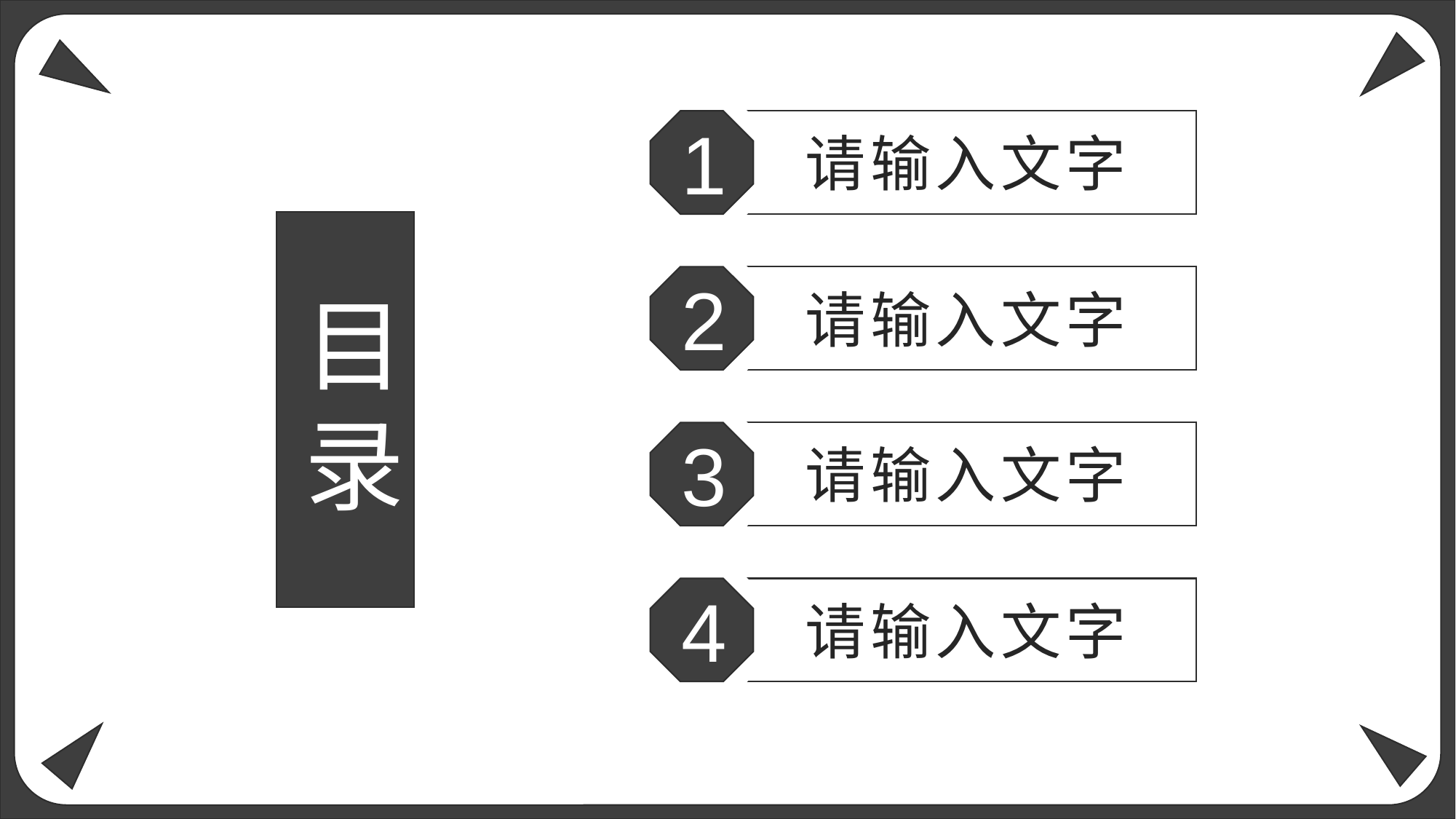

1

请输入文字

2

请输入文字
目录

3

请输入文字

4

请输入文字